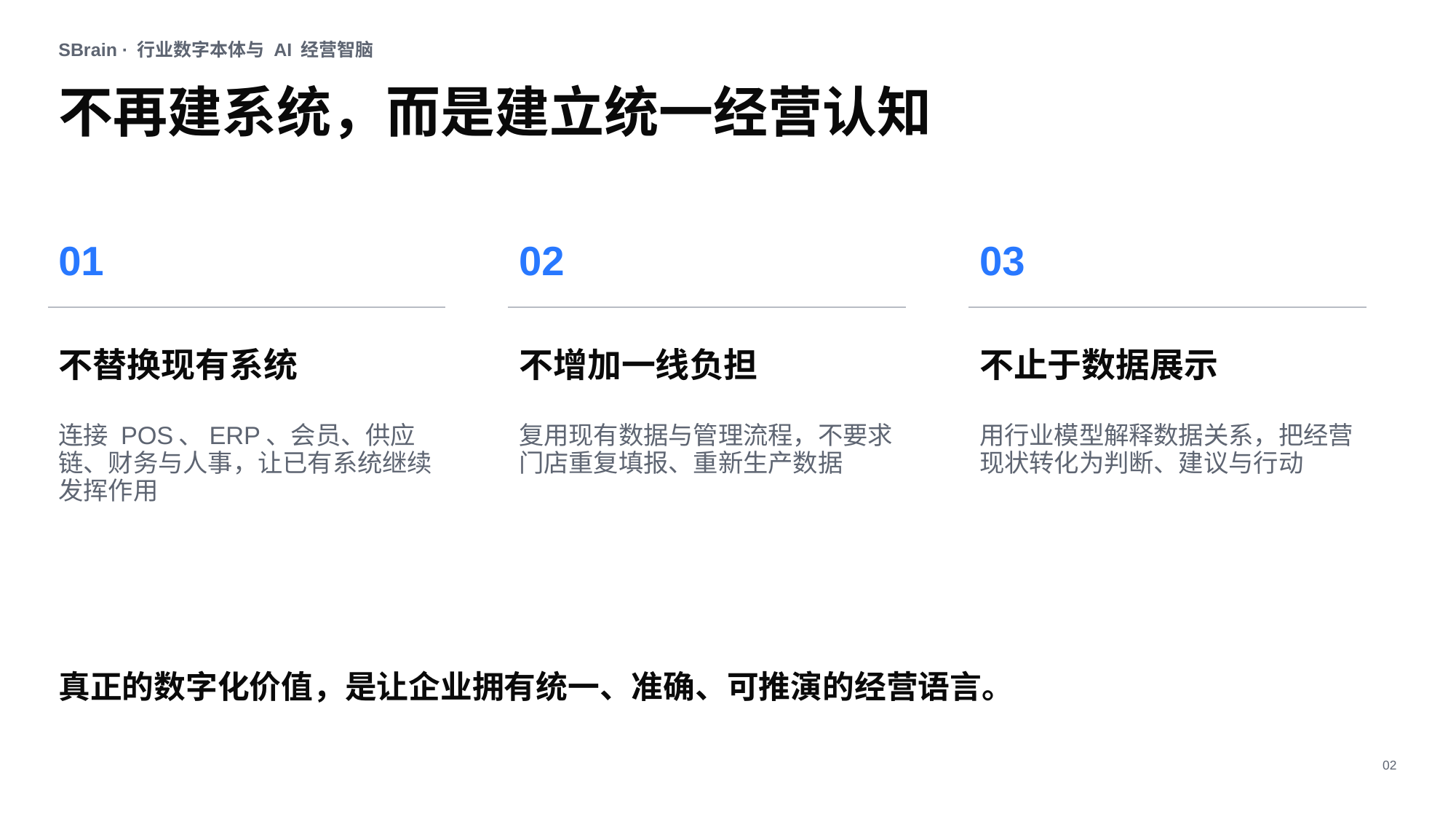

SBrain · 行业数字本体与 AI 经营智脑
不再建系统，而是建立统一经营认知
01
02
03
不替换现有系统
不增加一线负担
不止于数据展示
连接 POS、ERP、会员、供应链、财务与人事，让已有系统继续发挥作用
复用现有数据与管理流程，不要求门店重复填报、重新生产数据
用行业模型解释数据关系，把经营现状转化为判断、建议与行动
真正的数字化价值，是让企业拥有统一、准确、可推演的经营语言。
02